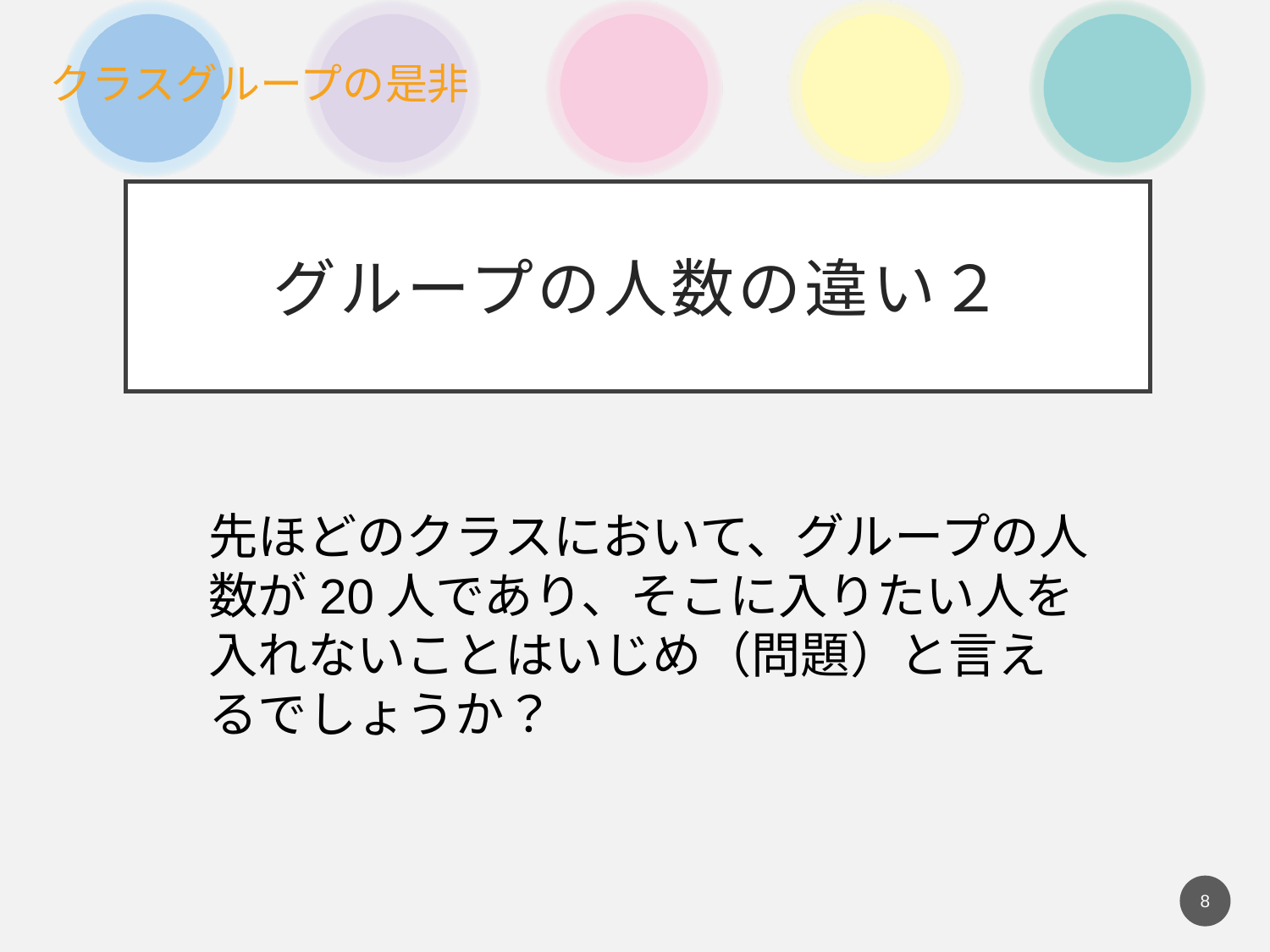

グループの人数の違い２
先ほどのクラスにおいて、グループの人数が20人であり、そこに入りたい人を入れないことはいじめ（問題）と言えるでしょうか？
8